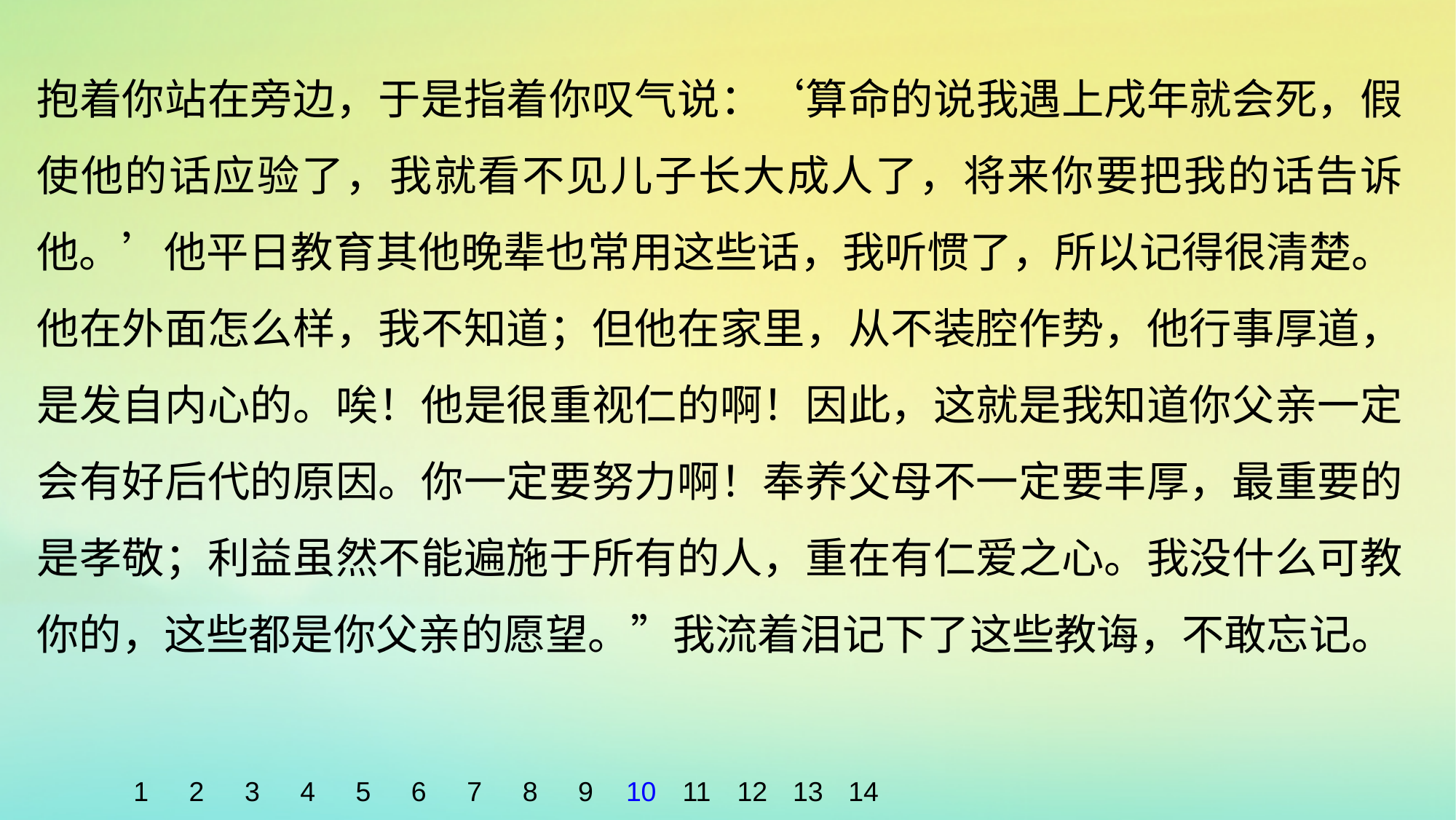

抱着你站在旁边，于是指着你叹气说：‘算命的说我遇上戌年就会死，假使他的话应验了，我就看不见儿子长大成人了，将来你要把我的话告诉他。’他平日教育其他晚辈也常用这些话，我听惯了，所以记得很清楚。
他在外面怎么样，我不知道；但他在家里，从不装腔作势，他行事厚道，是发自内心的。唉！他是很重视仁的啊！因此，这就是我知道你父亲一定会有好后代的原因。你一定要努力啊！奉养父母不一定要丰厚，最重要的是孝敬；利益虽然不能遍施于所有的人，重在有仁爱之心。我没什么可教你的，这些都是你父亲的愿望。”我流着泪记下了这些教诲，不敢忘记。
1
2
3
4
5
6
7
8
9
10
11
12
13
14